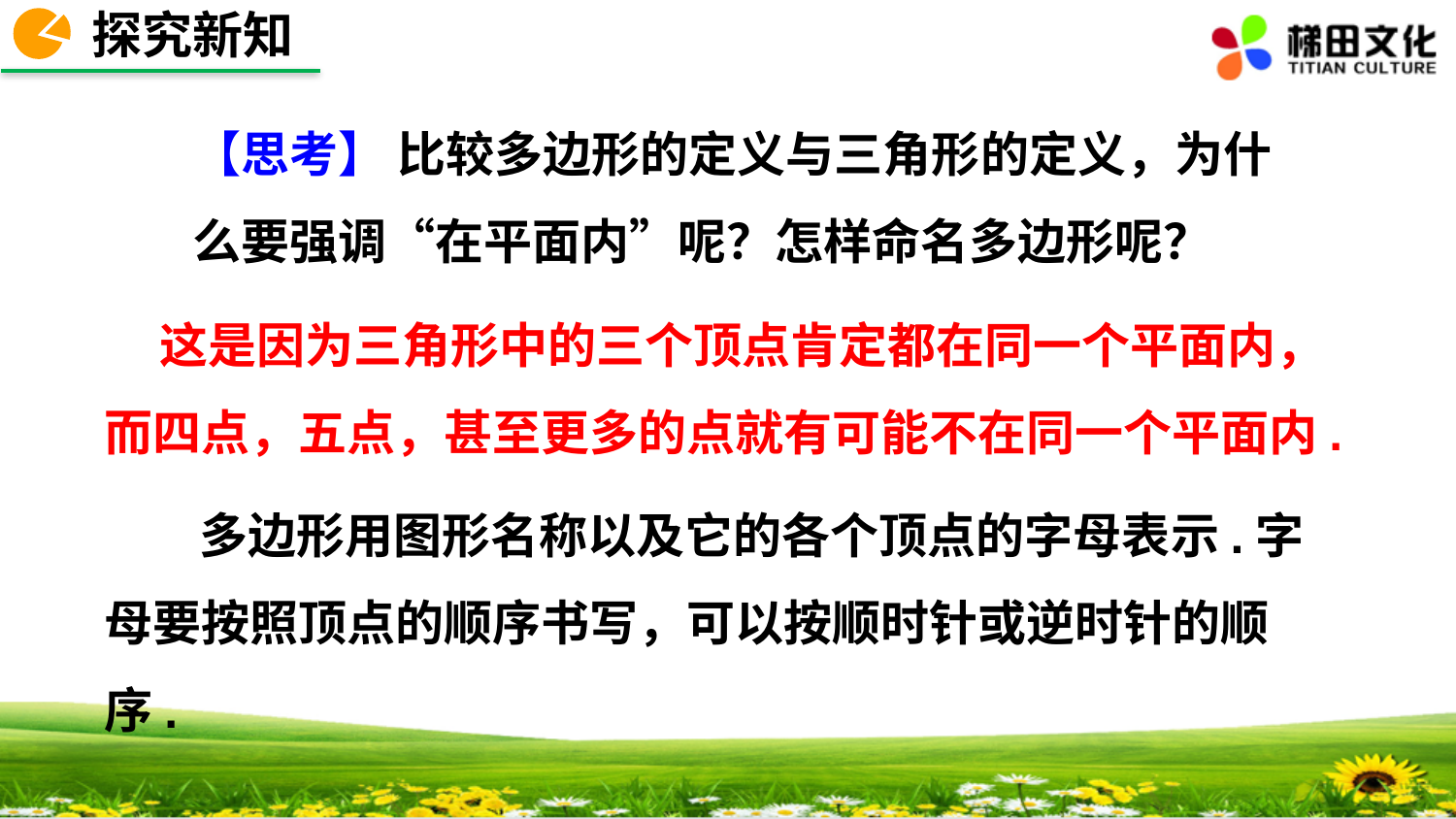

探究新知

【思考】 比较多边形的定义与三角形的定义，为什么要强调“在平面内”呢？怎样命名多边形呢？
    这是因为三角形中的三个顶点肯定都在同一个平面内，而四点，五点，甚至更多的点就有可能不在同一个平面内.
 多边形用图形名称以及它的各个顶点的字母表示.字母要按照顶点的顺序书写，可以按顺时针或逆时针的顺序.